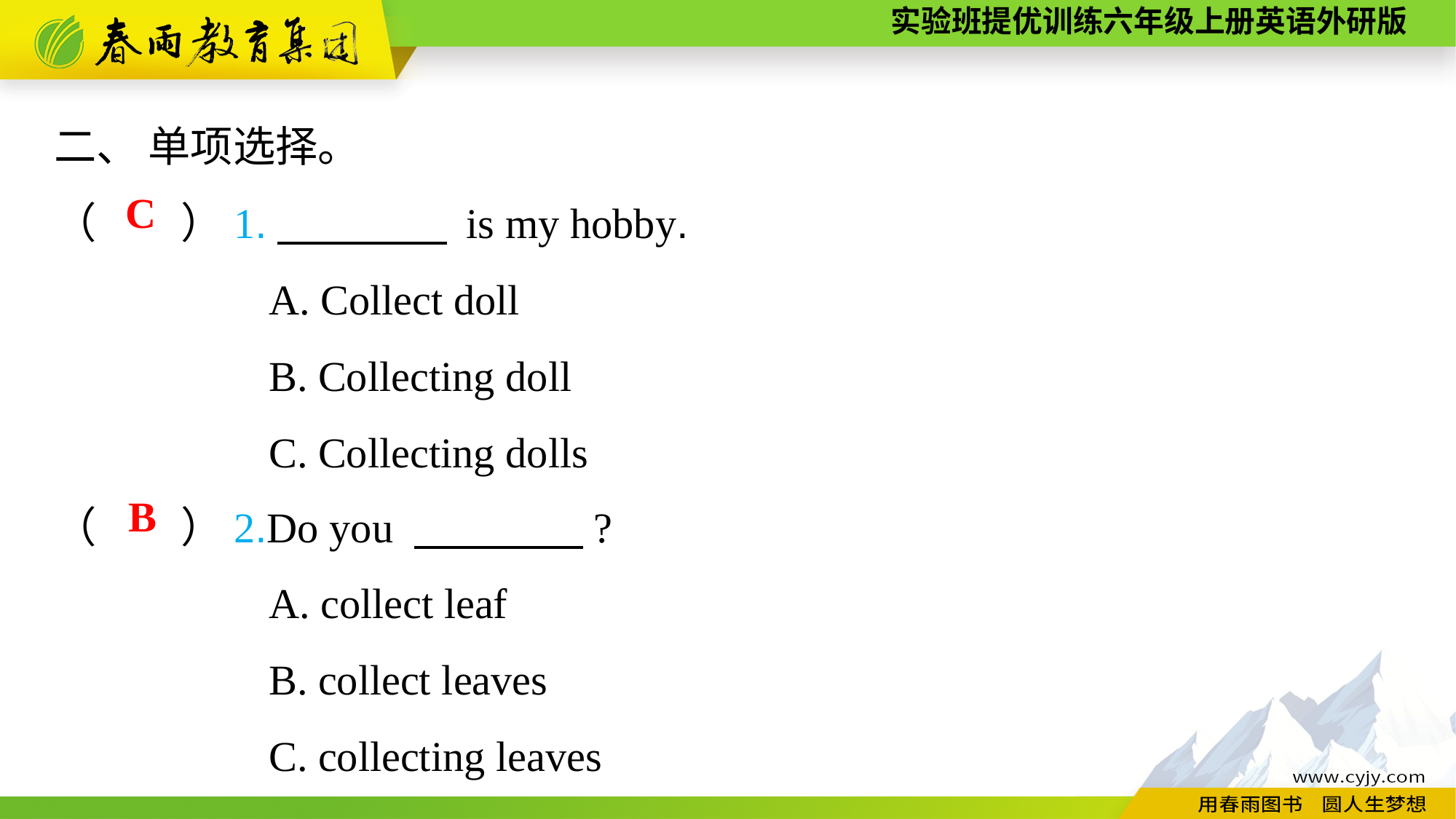

二、 单项选择。
（　　）1.　　　　 is my hobby.
A. Collect doll
B. Collecting doll
C. Collecting dolls
C
（　　）2.Do you 　　　　?
A. collect leaf
B. collect leaves
C. collecting leaves
B